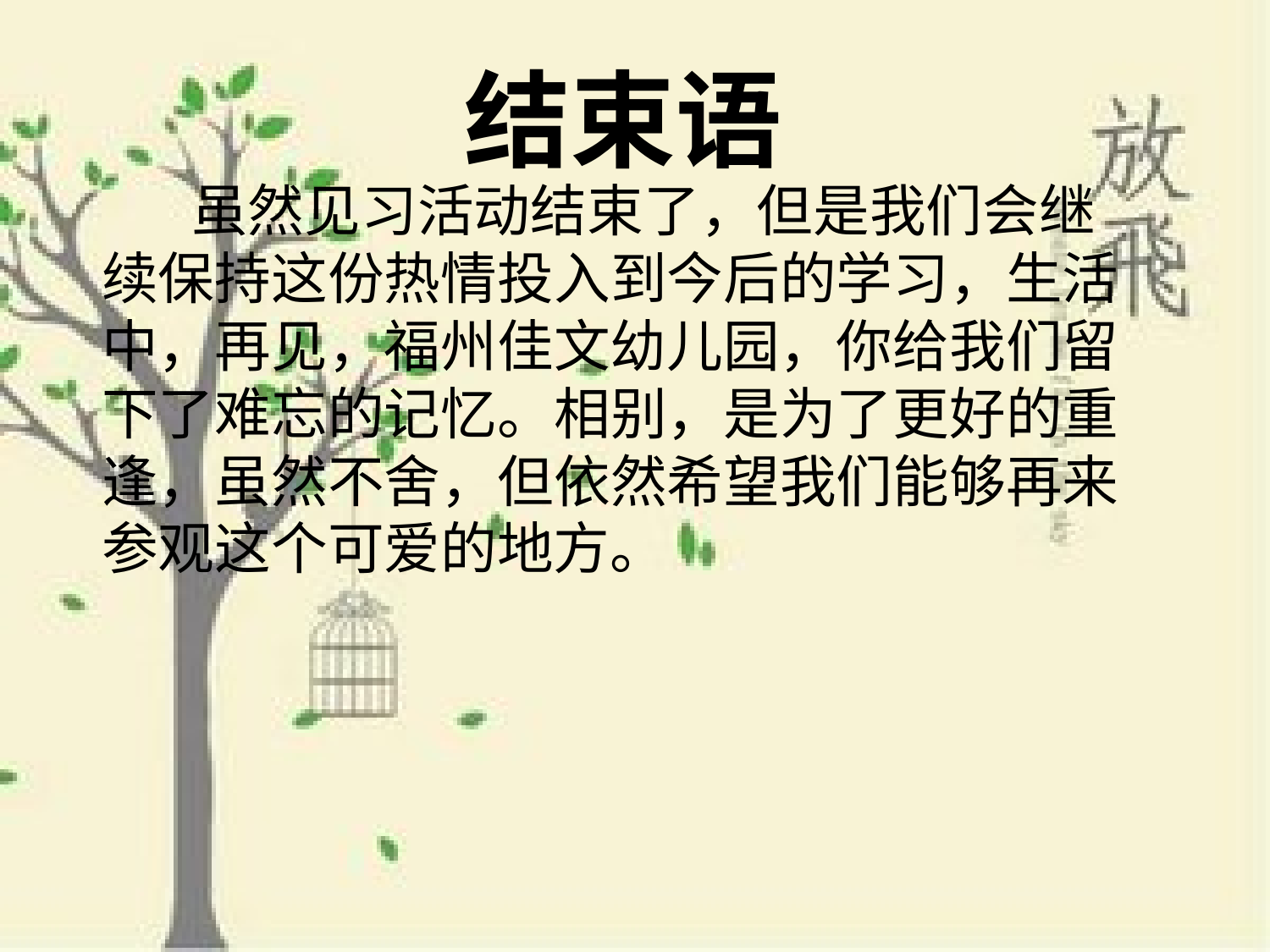

# 结束语
      虽然见习活动结束了，但是我们会继续保持这份热情投入到今后的学习，生活中，再见，福州佳文幼儿园，你给我们留下了难忘的记忆。相别，是为了更好的重逢，虽然不舍，但依然希望我们能够再来参观这个可爱的地方。